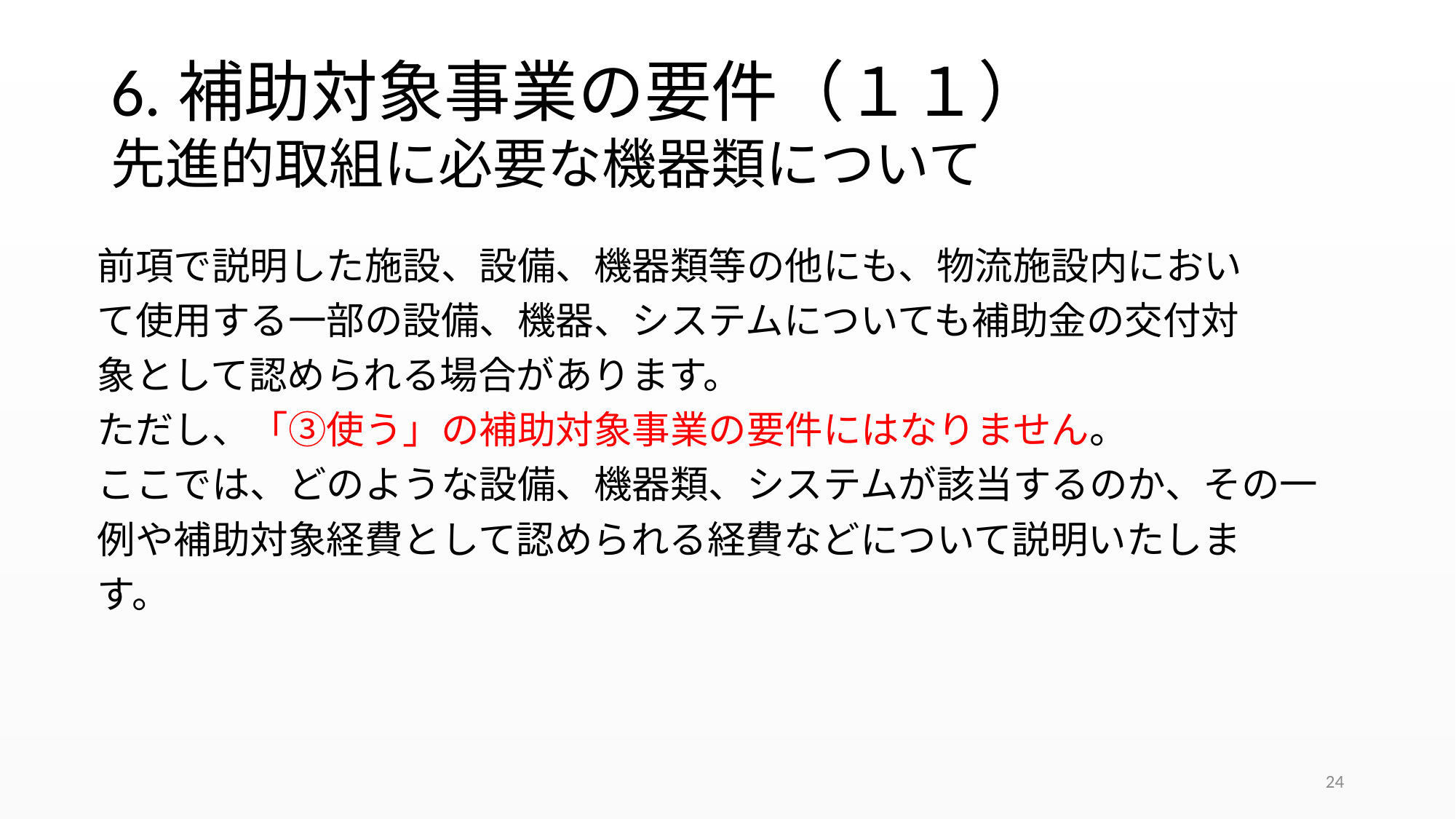

# 6.補助対象事業の要件（１１）
先進的取組に必要な機器類について
前項で説明した施設、設備、機器類等の他にも、物流施設内におい
て使用する一部の設備、機器、システムについても補助金の交付対
象として認められる場合があります。
ただし、「③使う」の補助対象事業の要件にはなりません。
ここでは、どのような設備、機器類、システムが該当するのか、その一
例や補助対象経費として認められる経費などについて説明いたしま
す。

24